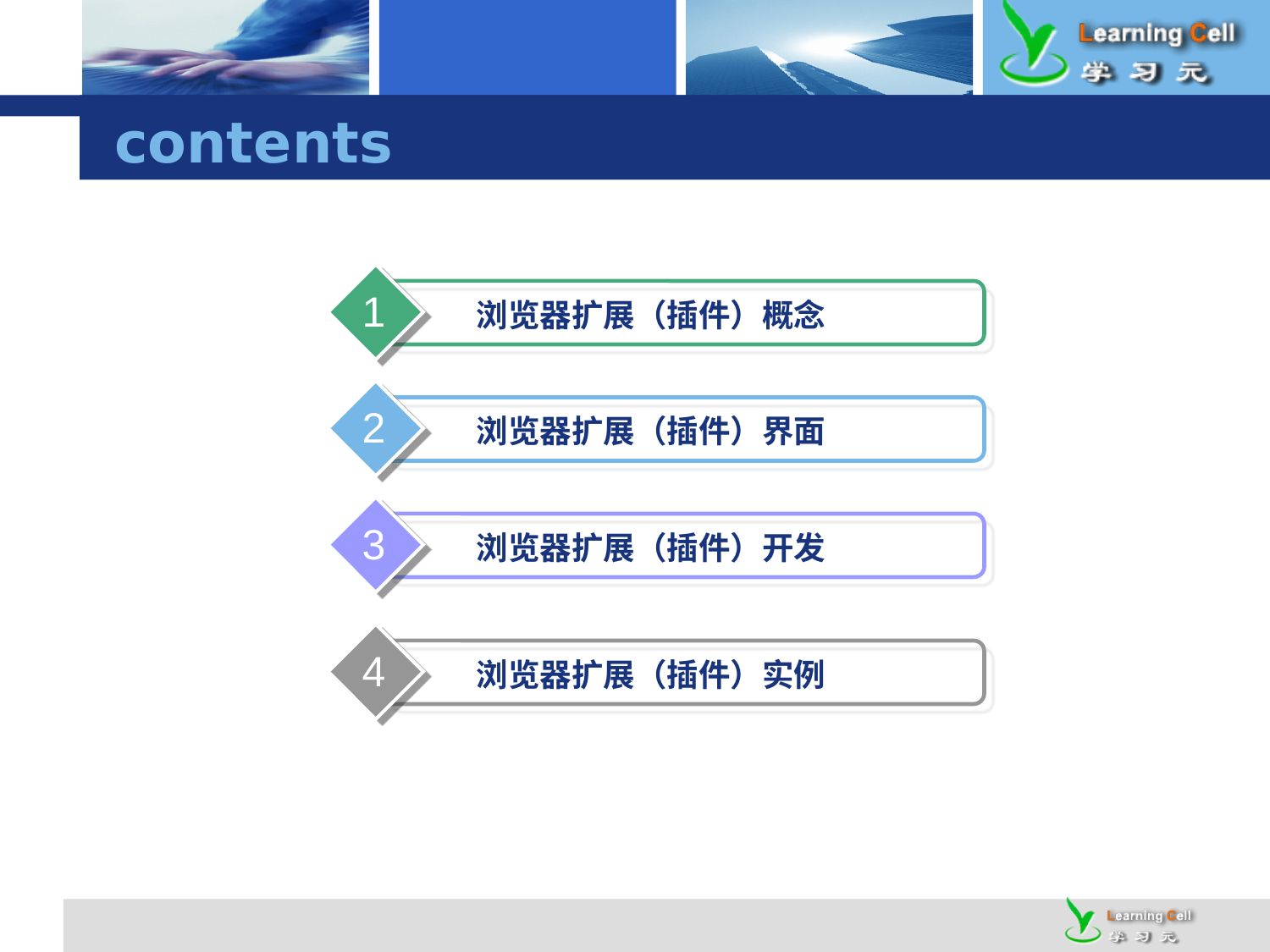

# contents

1

浏览器扩展（插件）概念

2

浏览器扩展（插件）界面

3

浏览器扩展（插件）开发

4

浏览器扩展（插件）实例